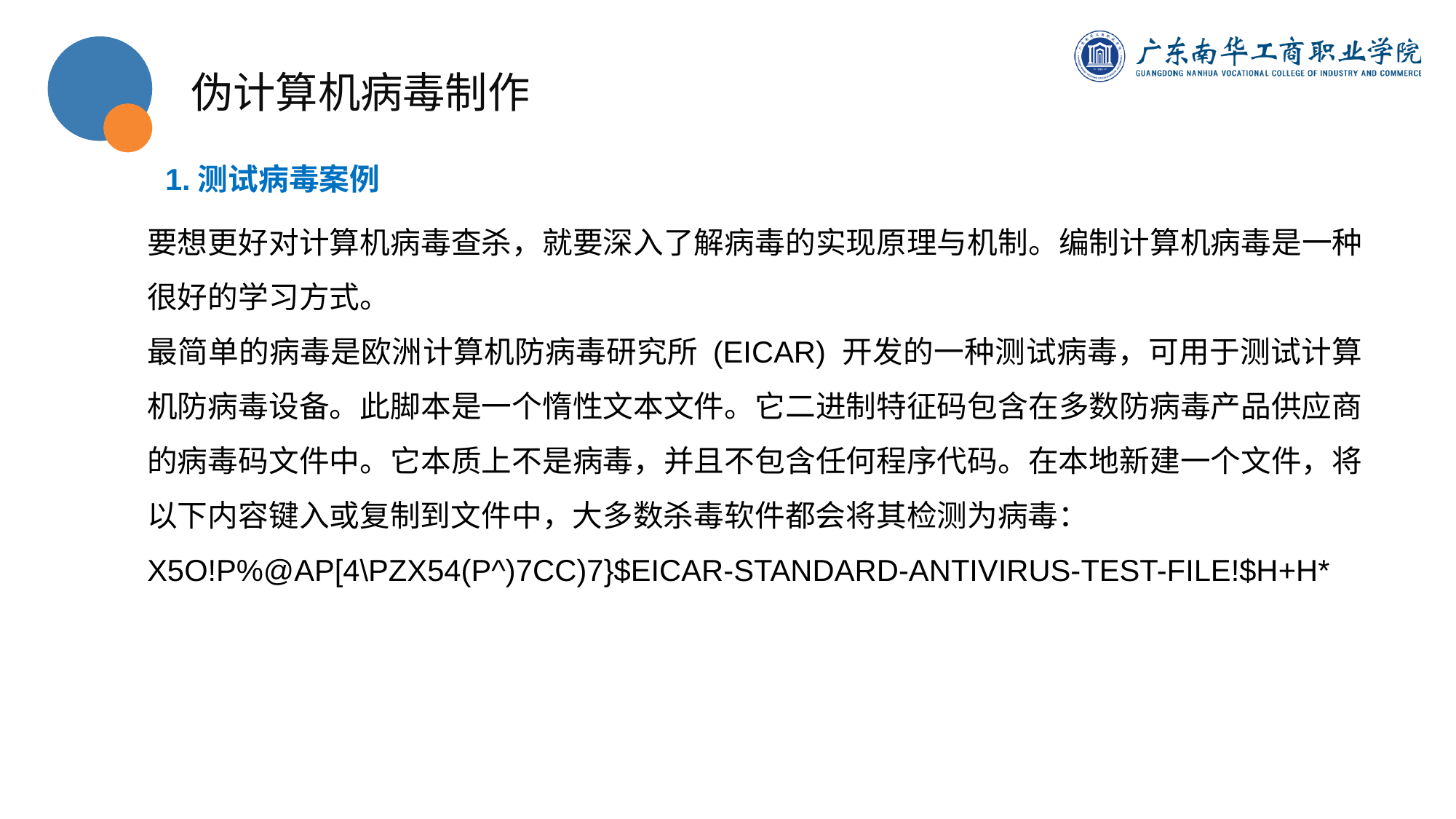

伪计算机病毒制作

1.测试病毒案例
要想更好对计算机病毒查杀，就要深入了解病毒的实现原理与机制。编制计算机病毒是一种很好的学习方式。
最简单的病毒是欧洲计算机防病毒研究所 (EICAR) 开发的一种测试病毒，可用于测试计算机防病毒设备。此脚本是一个惰性文本文件。它二进制特征码包含在多数防病毒产品供应商的病毒码文件中。它本质上不是病毒，并且不包含任何程序代码。在本地新建一个文件，将以下内容键入或复制到文件中，大多数杀毒软件都会将其检测为病毒：
X5O!P%@AP[4\PZX54(P^)7CC)7}$EICAR-STANDARD-ANTIVIRUS-TEST-FILE!$H+H*